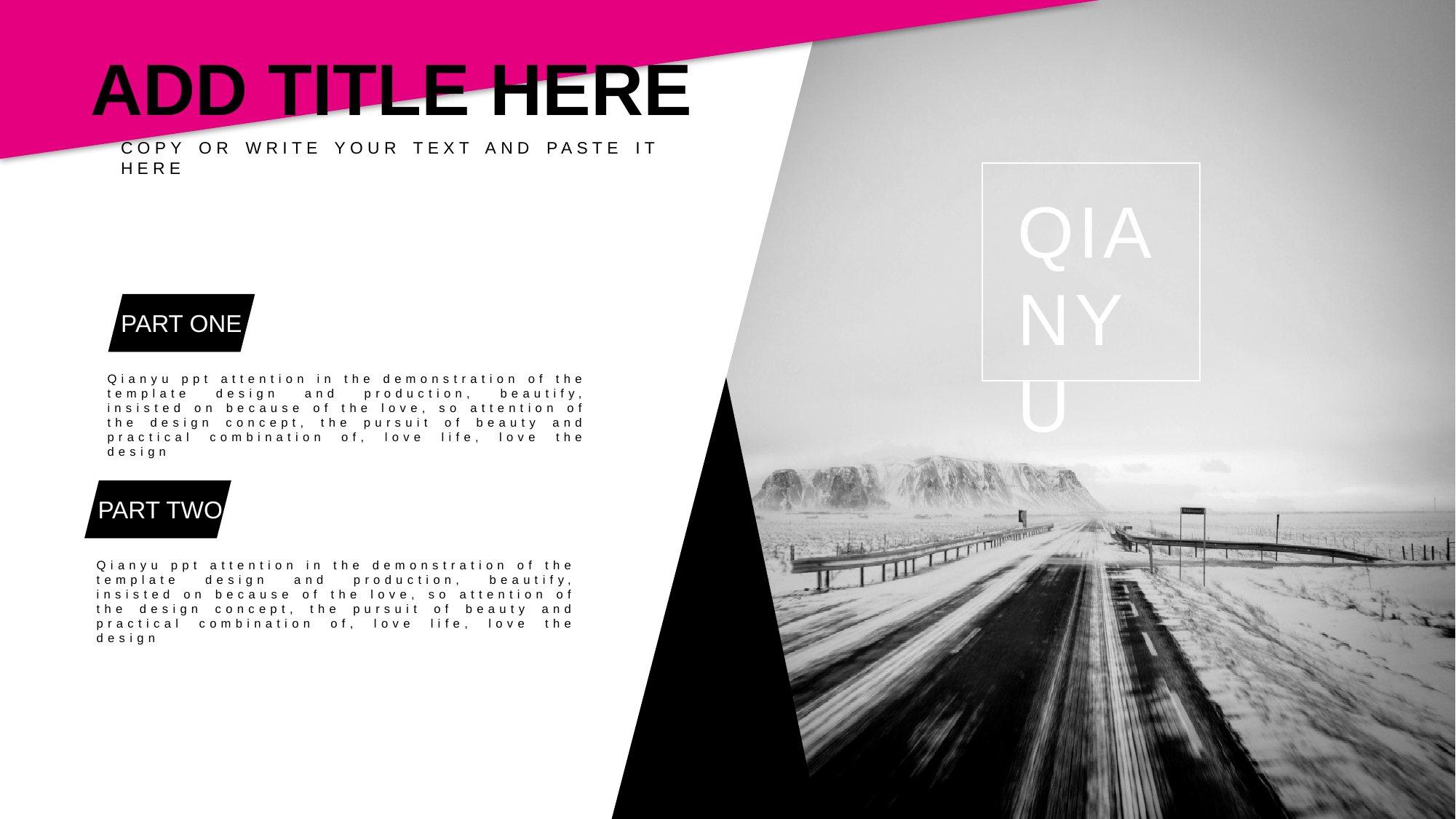

ADD TITLE HERE
COPY OR WRITE YOUR TEXT AND PASTE IT HERE

QIA
NYU

PART ONE
Qianyu ppt attention in the demonstration of the template design and production, beautify, insisted on because of the love, so attention of the design concept, the pursuit of beauty and practical combination of, love life, love the design

PART TWO
Qianyu ppt attention in the demonstration of the template design and production, beautify, insisted on because of the love, so attention of the design concept, the pursuit of beauty and practical combination of, love life, love the design
PPT模板下载：www.1ppt.com/moban/     行业PPT模板：www.1ppt.com/hangye/
节日PPT模板：www.1ppt.com/jieri/           PPT素材下载：www.1ppt.com/sucai/
PPT背景图片：www.1ppt.com/beijing/      PPT图表下载：www.1ppt.com/tubiao/
优秀PPT下载：www.1ppt.com/xiazai/        PPT教程： www.1ppt.com/powerpoint/
Word教程： www.1ppt.com/word/              Excel教程：www.1ppt.com/excel/
资料下载：www.1ppt.com/ziliao/                PPT课件下载：www.1ppt.com/kejian/
范文下载：www.1ppt.com/fanwen/             试卷下载：www.1ppt.com/shiti/
教案下载：www.1ppt.com/jiaoan/
字体下载：www.1ppt.com/ziti/